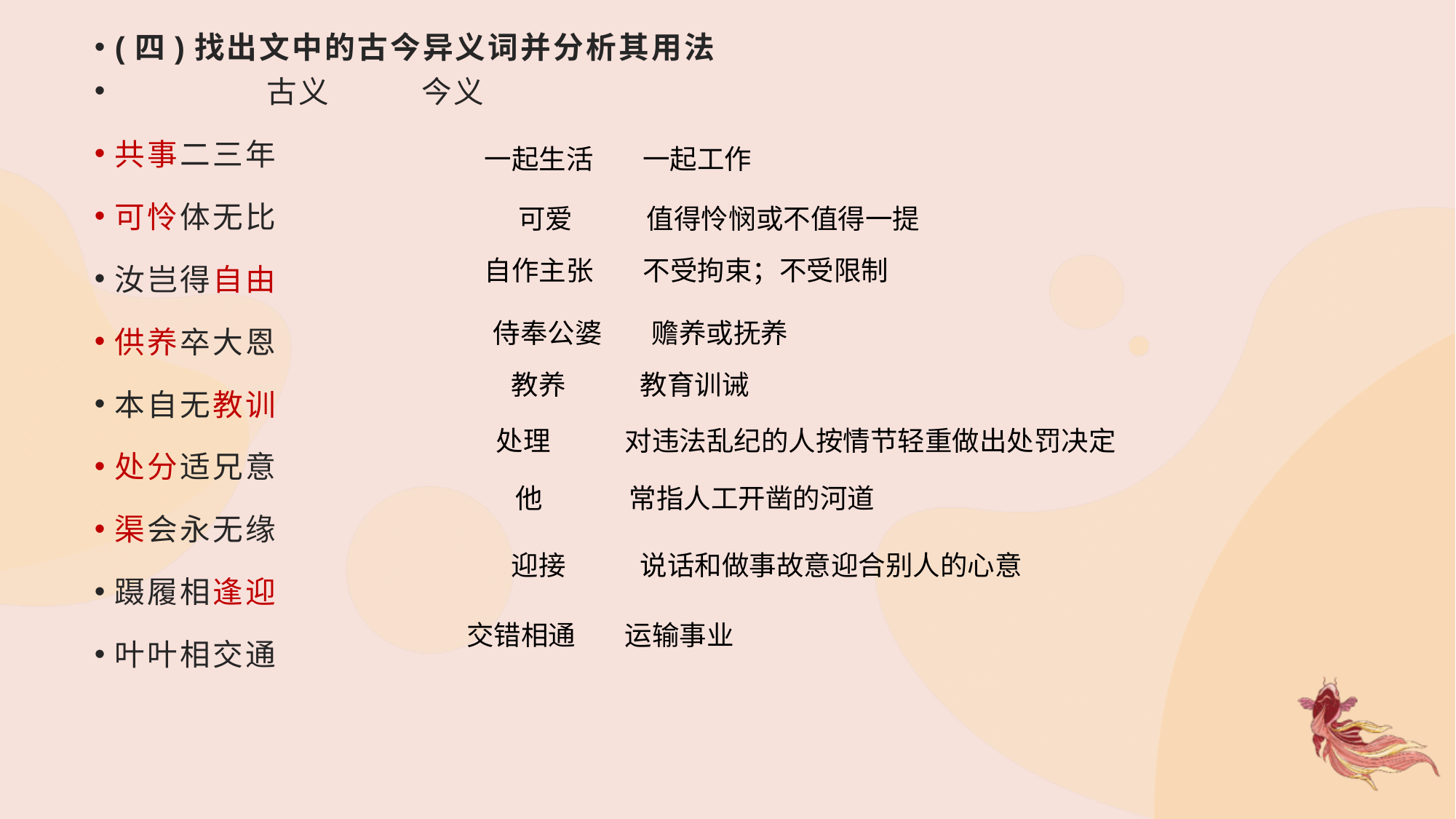

(四)找出文中的古今异义词并分析其用法
                古义          今义
共事二三年
可怜体无比
汝岂得自由
供养卒大恩
本自无教训
处分适兄意
渠会永无缘
蹑履相逢迎
叶叶相交通

一起生活        一起工作
可爱            值得怜悯或不值得一提
自作主张        不受拘束；不受限制
侍奉公婆        赡养或抚养
教养            教育训诫
处理            对违法乱纪的人按情节轻重做出处罚决定
他              常指人工开凿的河道
迎接            说话和做事故意迎合别人的心意
交错相通        运输事业